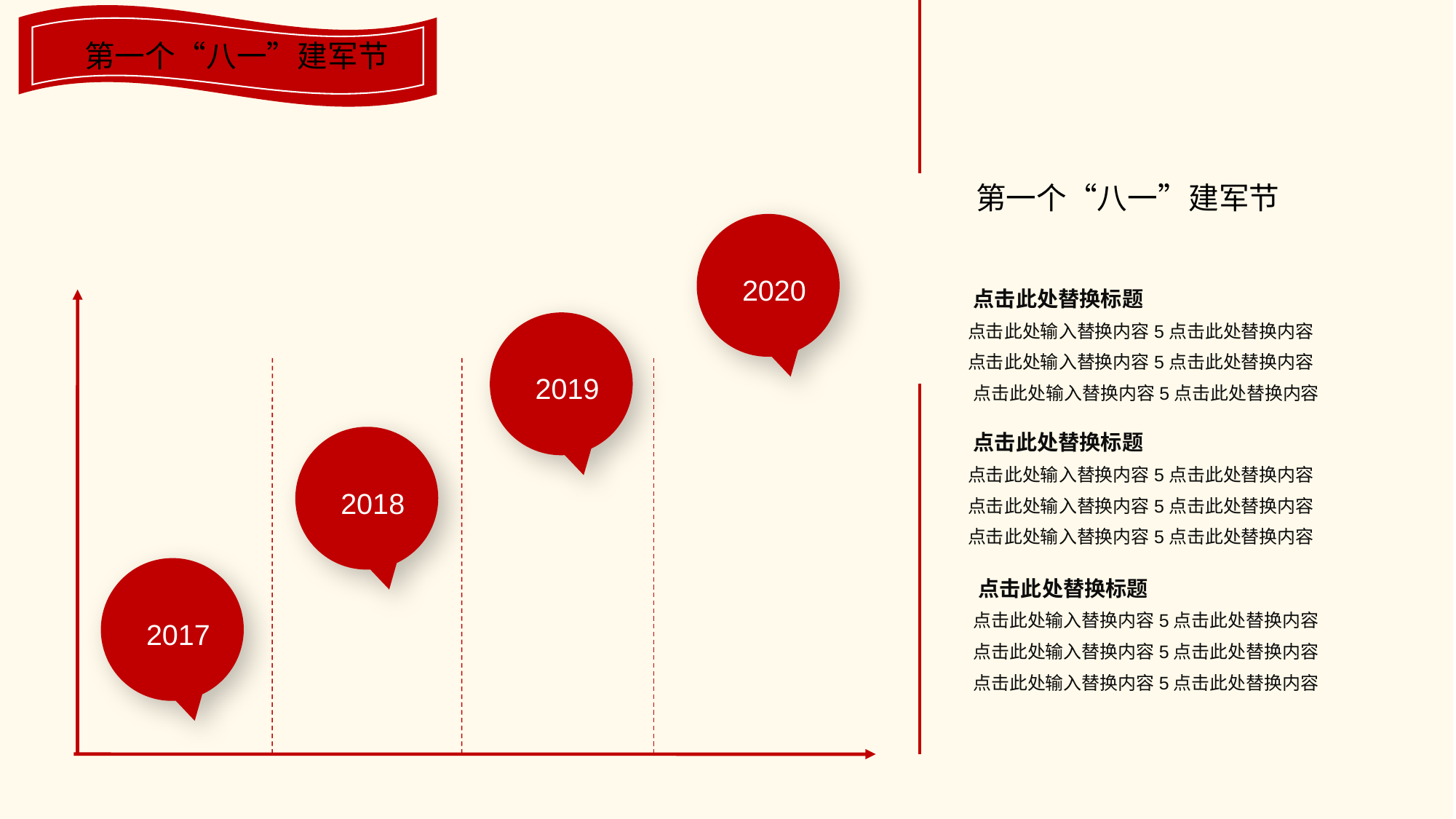

第一个“八一”建军节
第一个“八一”建军节

2020
点击此处替换标题
点击此处输入替换内容5点击此处替换内容
点击此处输入替换内容5点击此处替换内容
点击此处输入替换内容5点击此处替换内容

2019
点击此处替换标题
点击此处输入替换内容5点击此处替换内容
点击此处输入替换内容5点击此处替换内容
点击此处输入替换内容5点击此处替换内容

2018

2017
点击此处替换标题
点击此处输入替换内容5点击此处替换内容
点击此处输入替换内容5点击此处替换内容
点击此处输入替换内容5点击此处替换内容